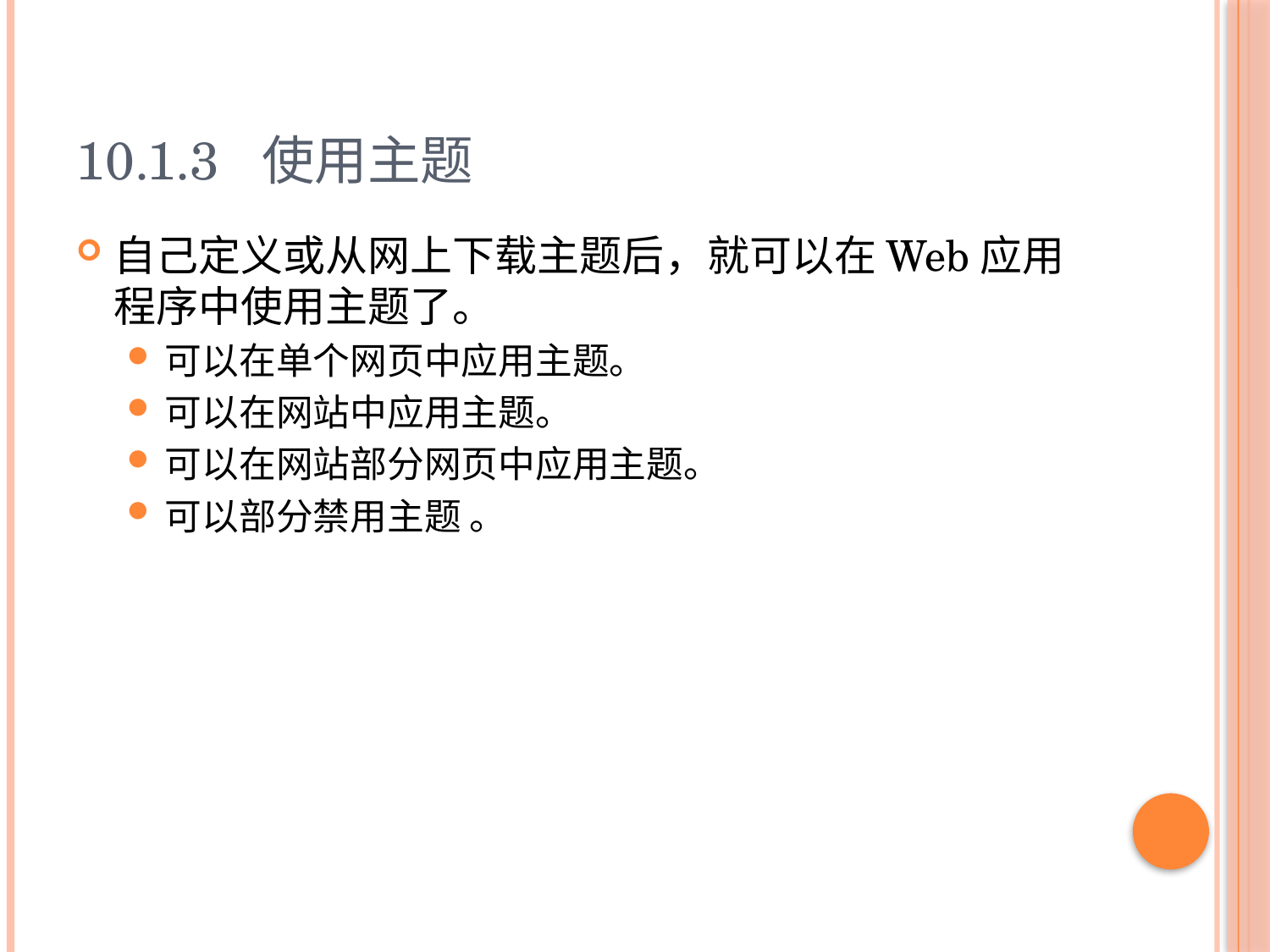

# 10.1.3  使用主题
自己定义或从网上下载主题后，就可以在Web应用程序中使用主题了。
可以在单个网页中应用主题。
可以在网站中应用主题。
可以在网站部分网页中应用主题。
可以部分禁用主题 。
12